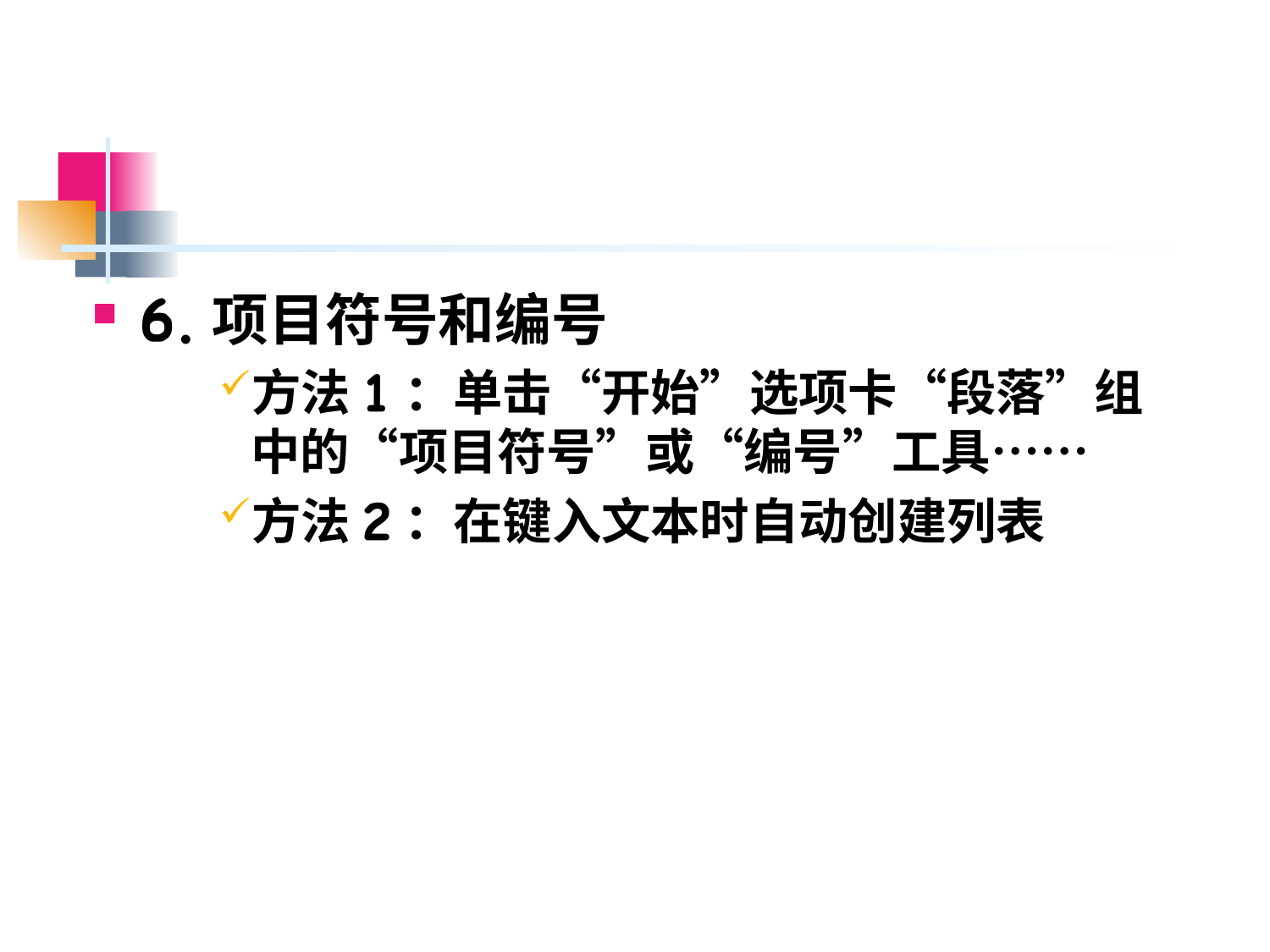

#
6.项目符号和编号
方法1：单击“开始”选项卡“段落”组中的“项目符号”或“编号”工具……
方法2：在键入文本时自动创建列表